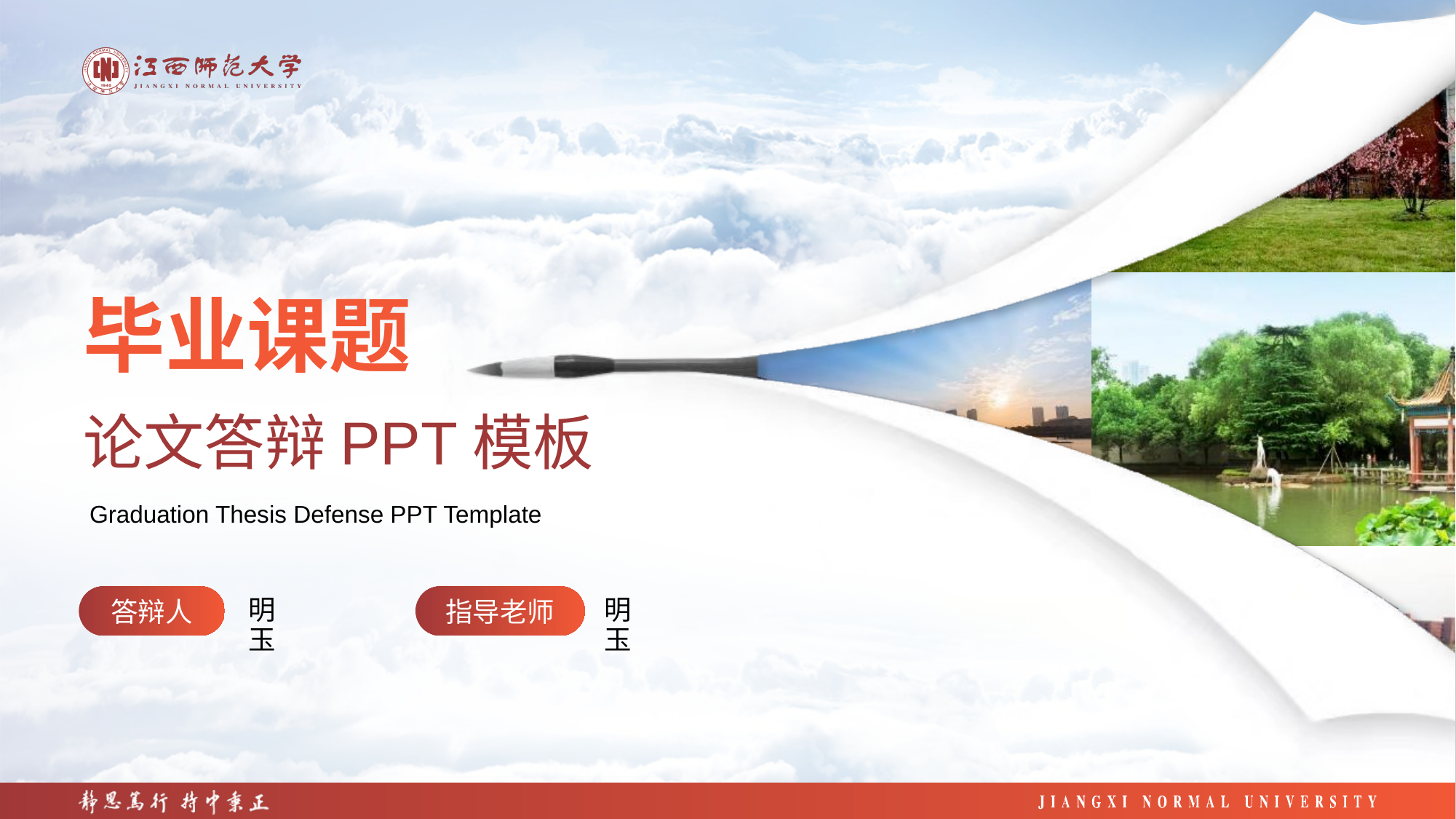

毕业课题
论文答辩PPT模板
Graduation Thesis Defense PPT Template
明玉
明玉